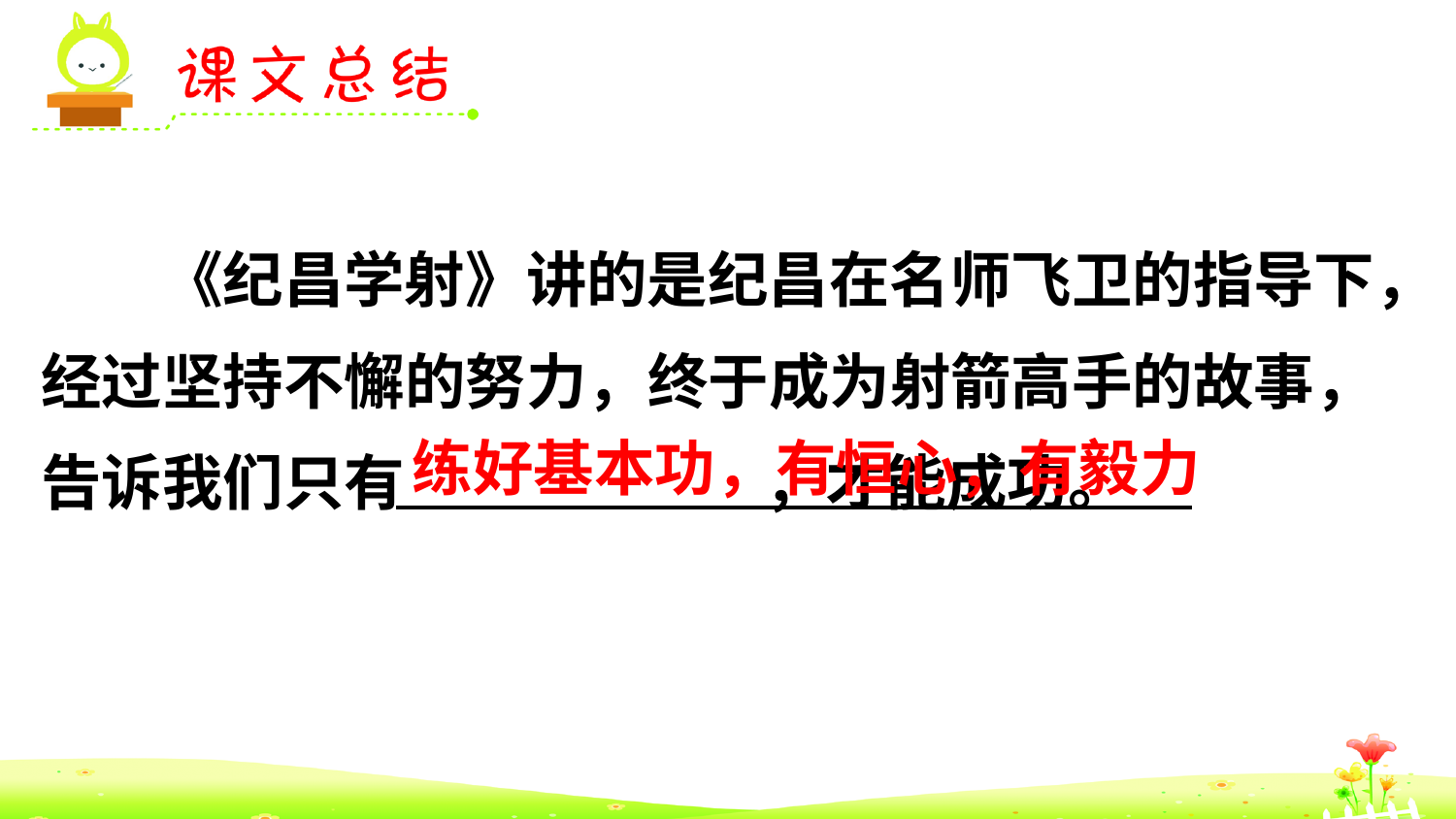

《纪昌学射》讲的是纪昌在名师飞卫的指导下，经过坚持不懈的努力，终于成为射箭高手的故事，告诉我们只有                          ，才能成功。
练好基本功，有恒心，有毅力